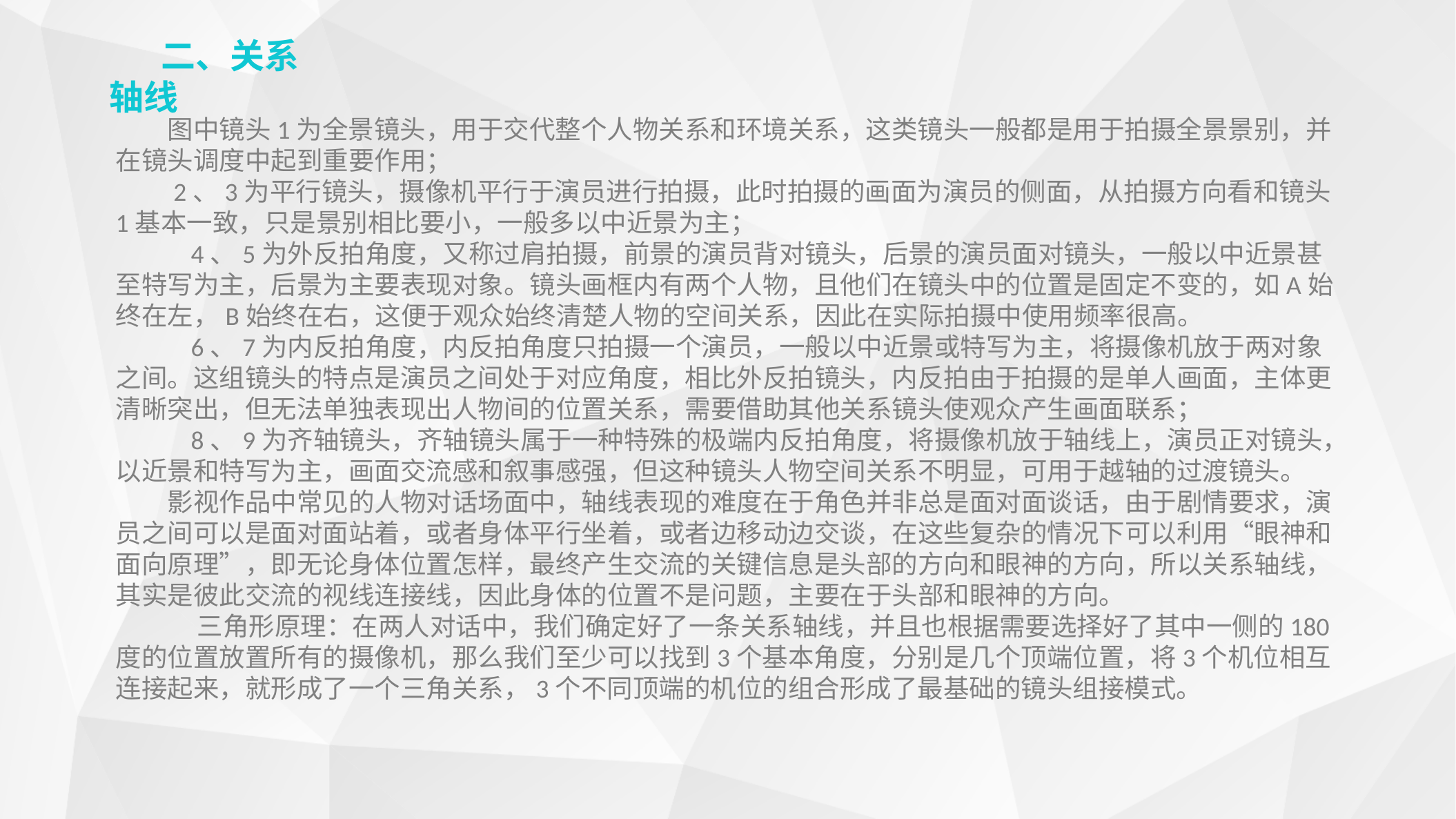

二、关系轴线
图中镜头1为全景镜头，用于交代整个人物关系和环境关系，这类镜头一般都是用于拍摄全景景别，并在镜头调度中起到重要作用；
 2、3为平行镜头，摄像机平行于演员进行拍摄，此时拍摄的画面为演员的侧面，从拍摄方向看和镜头1基本一致，只是景别相比要小，一般多以中近景为主；
    4、5为外反拍角度，又称过肩拍摄，前景的演员背对镜头，后景的演员面对镜头，一般以中近景甚至特写为主，后景为主要表现对象。镜头画框内有两个人物，且他们在镜头中的位置是固定不变的，如A始终在左，B始终在右，这便于观众始终清楚人物的空间关系，因此在实际拍摄中使用频率很高。
    6、7为内反拍角度，内反拍角度只拍摄一个演员，一般以中近景或特写为主，将摄像机放于两对象之间。这组镜头的特点是演员之间处于对应角度，相比外反拍镜头，内反拍由于拍摄的是单人画面，主体更清晰突出，但无法单独表现出人物间的位置关系，需要借助其他关系镜头使观众产生画面联系；
    8、9为齐轴镜头，齐轴镜头属于一种特殊的极端内反拍角度，将摄像机放于轴线上，演员正对镜头，以近景和特写为主，画面交流感和叙事感强，但这种镜头人物空间关系不明显，可用于越轴的过渡镜头。
影视作品中常见的人物对话场面中，轴线表现的难度在于角色并非总是面对面谈话，由于剧情要求，演员之间可以是面对面站着，或者身体平行坐着，或者边移动边交谈，在这些复杂的情况下可以利用“眼神和面向原理”，即无论身体位置怎样，最终产生交流的关键信息是头部的方向和眼神的方向，所以关系轴线，其实是彼此交流的视线连接线，因此身体的位置不是问题，主要在于头部和眼神的方向。
    三角形原理：在两人对话中，我们确定好了一条关系轴线，并且也根据需要选择好了其中一侧的180度的位置放置所有的摄像机，那么我们至少可以找到3个基本角度，分别是几个顶端位置，将3个机位相互连接起来，就形成了一个三角关系，3个不同顶端的机位的组合形成了最基础的镜头组接模式。